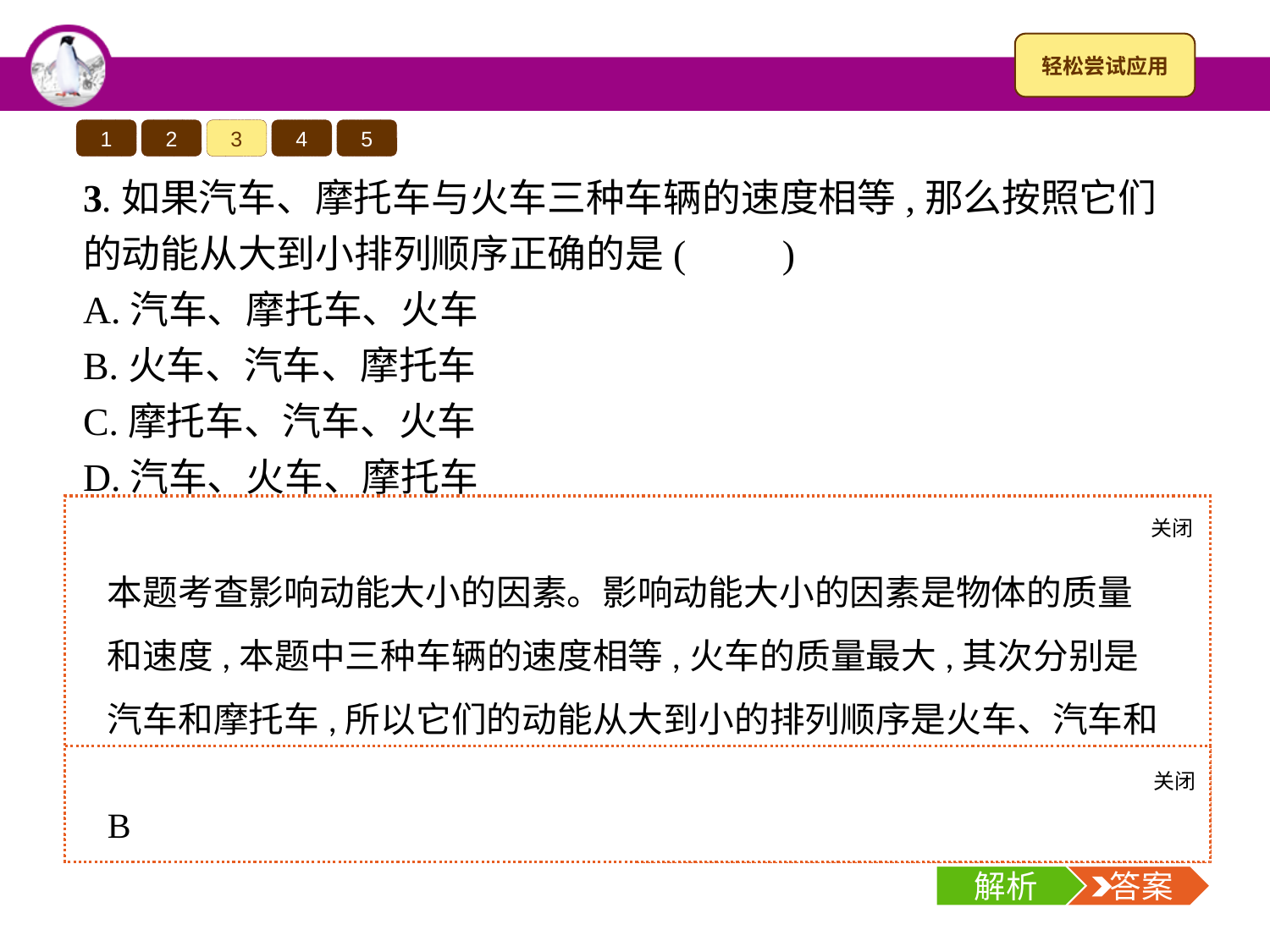

1
2
3
4
5
3.如果汽车、摩托车与火车三种车辆的速度相等,那么按照它们的动能从大到小排列顺序正确的是(　　)
A.汽车、摩托车、火车
B.火车、汽车、摩托车
C.摩托车、汽车、火车
D.汽车、火车、摩托车

关闭
解析

本题考查影响动能大小的因素。影响动能大小的因素是物体的质量和速度,本题中三种车辆的速度相等,火车的质量最大,其次分别是汽车和摩托车,所以它们的动能从大到小的排列顺序是火车、汽车和摩托车。故本题选B。

关闭
解析
  答案

B
解析
  答案